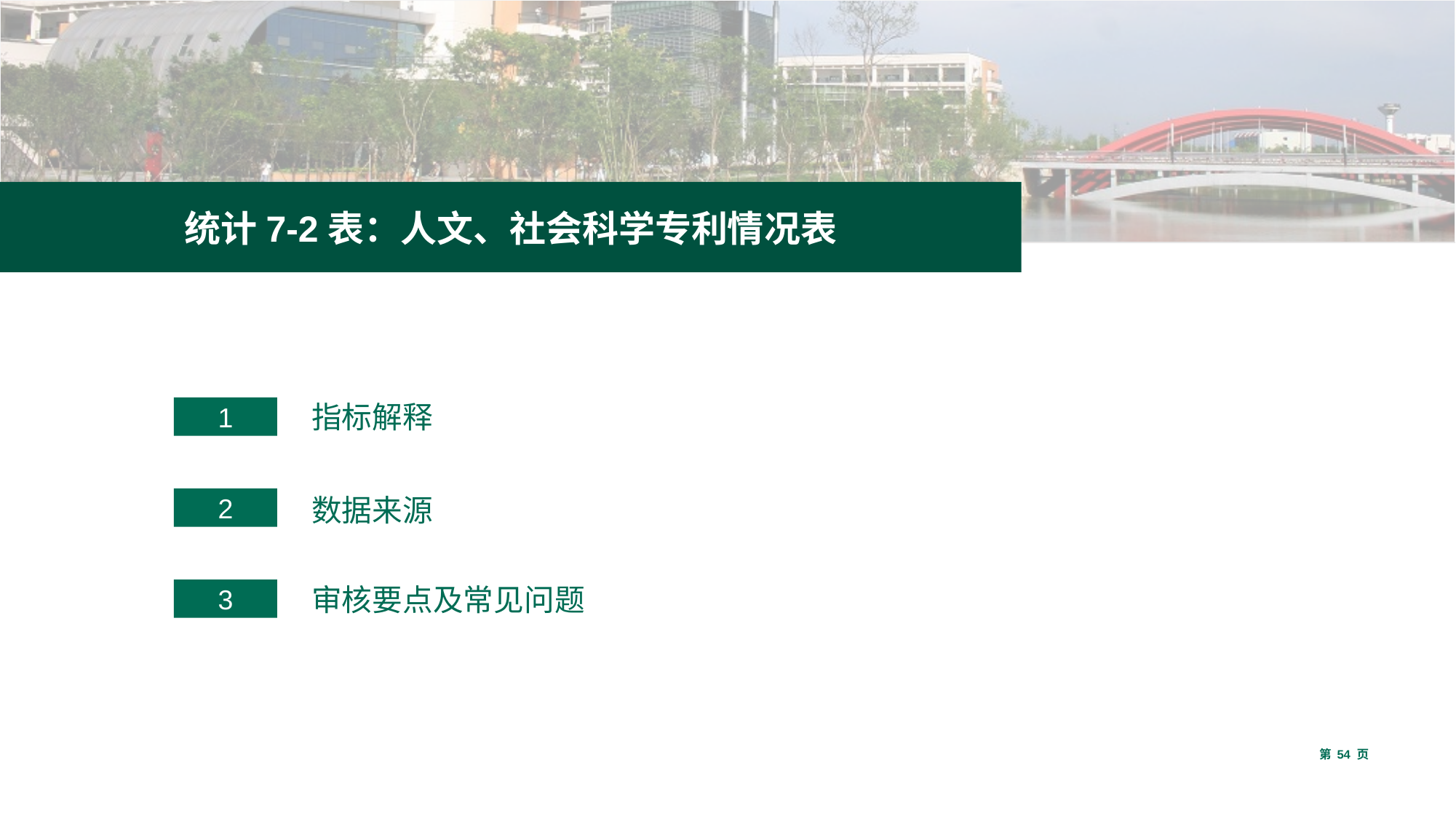

统计7-2表：人文、社会科学专利情况表

1
指标解释
2
数据来源
3
审核要点及常见问题

第 54 页